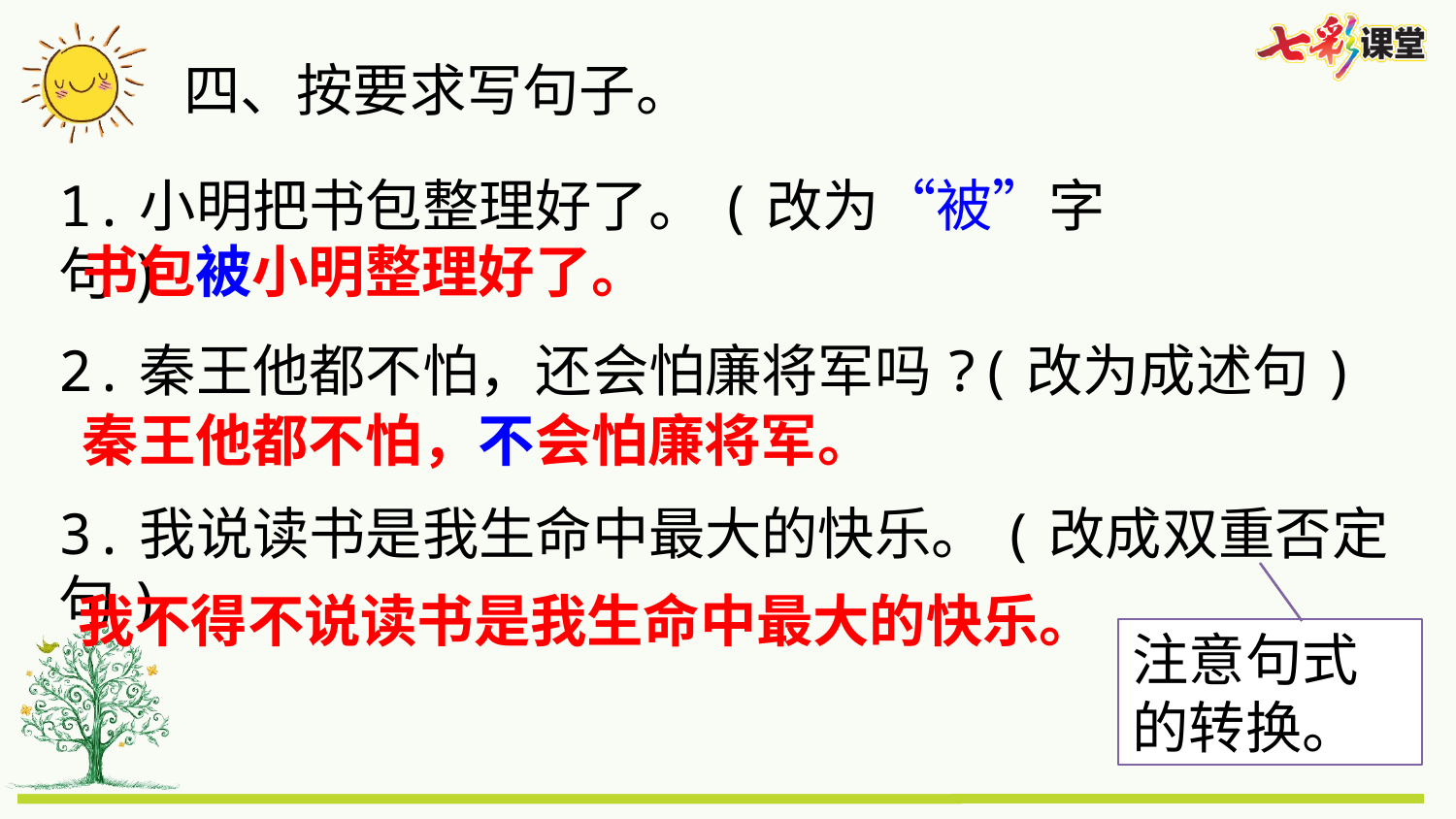

四、按要求写句子。
1.小明把书包整理好了。(改为“被”字句)
书包被小明整理好了。
2.秦王他都不怕，还会怕廉将军吗?(改为成述句)
秦王他都不怕，不会怕廉将军。
3.我说读书是我生命中最大的快乐。(改成双重否定句)
我不得不说读书是我生命中最大的快乐。
注意句式的转换。